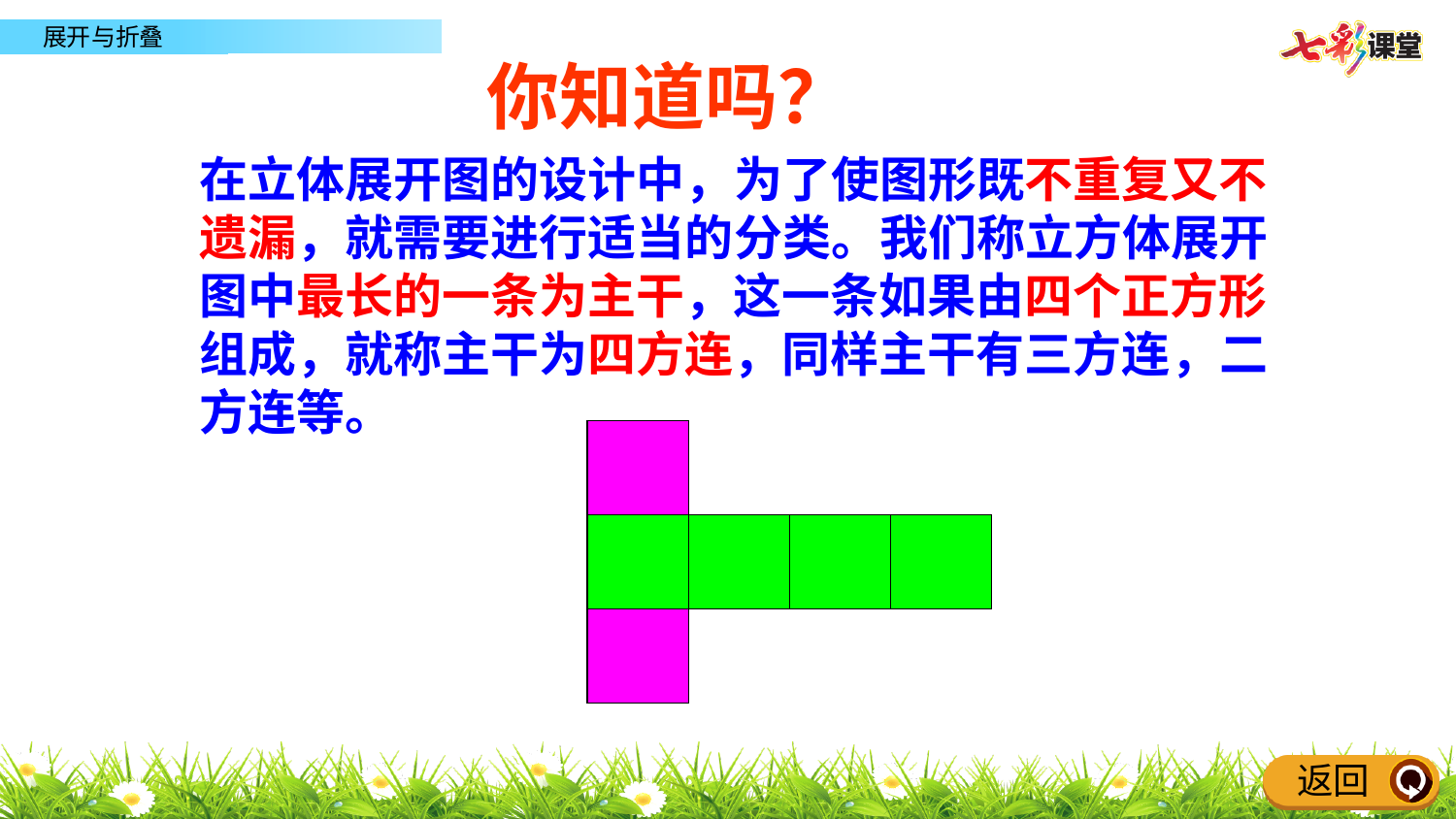

你知道吗？

在立体展开图的设计中，为了使图形既不重复又不遗漏，就需要进行适当的分类。我们称立方体展开图中最长的一条为主干，这一条如果由四个正方形组成，就称主干为四方连，同样主干有三方连，二方连等。